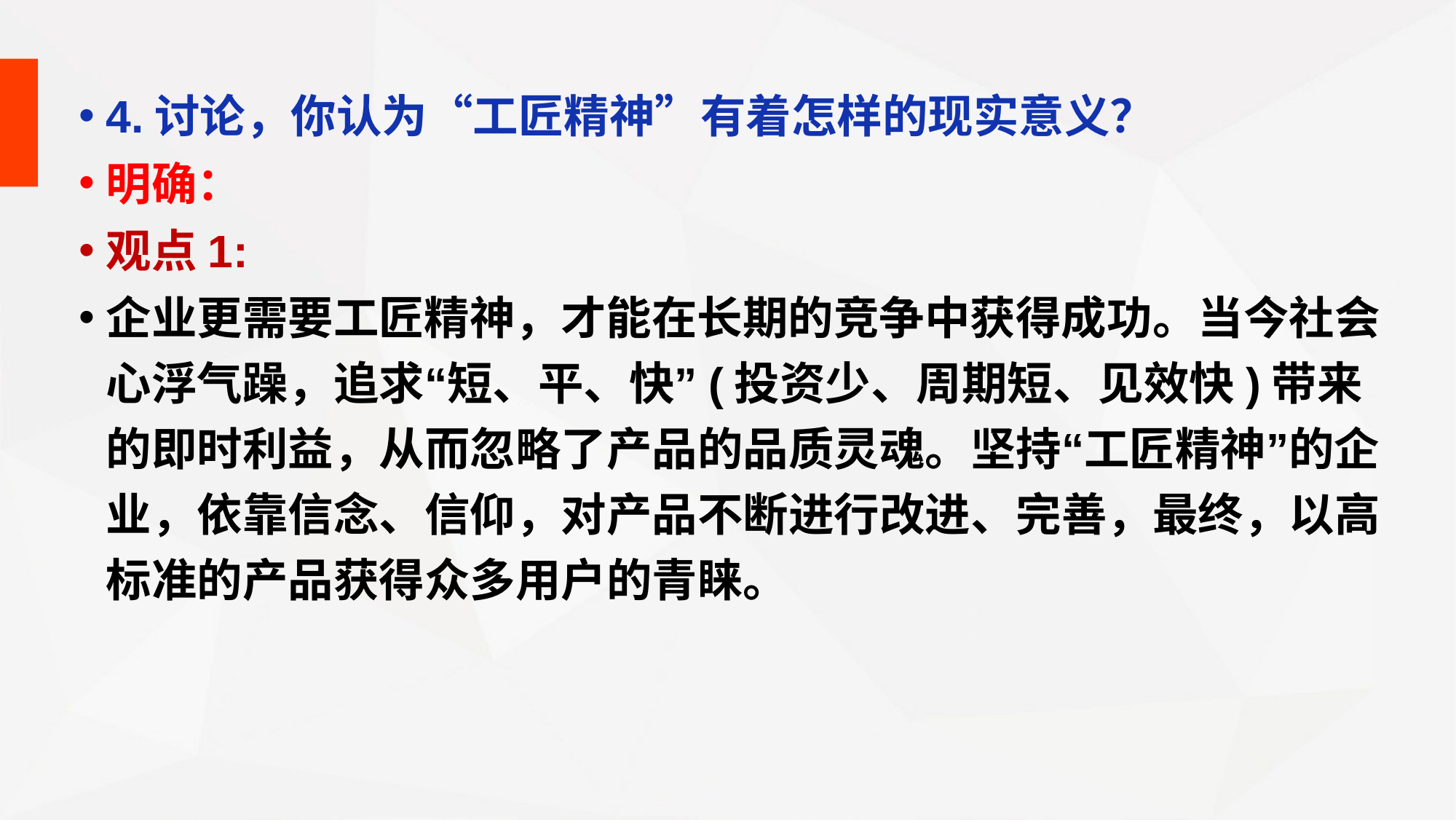

4.讨论，你认为“工匠精神”有着怎样的现实意义？
明确：
观点1:
企业更需要工匠精神，才能在长期的竞争中获得成功。当今社会心浮气躁，追求“短、平、快”(投资少、周期短、见效快)带来的即时利益，从而忽略了产品的品质灵魂。坚持“工匠精神”的企业，依靠信念、信仰，对产品不断进行改进、完善，最终，以高标准的产品获得众多用户的青睐。